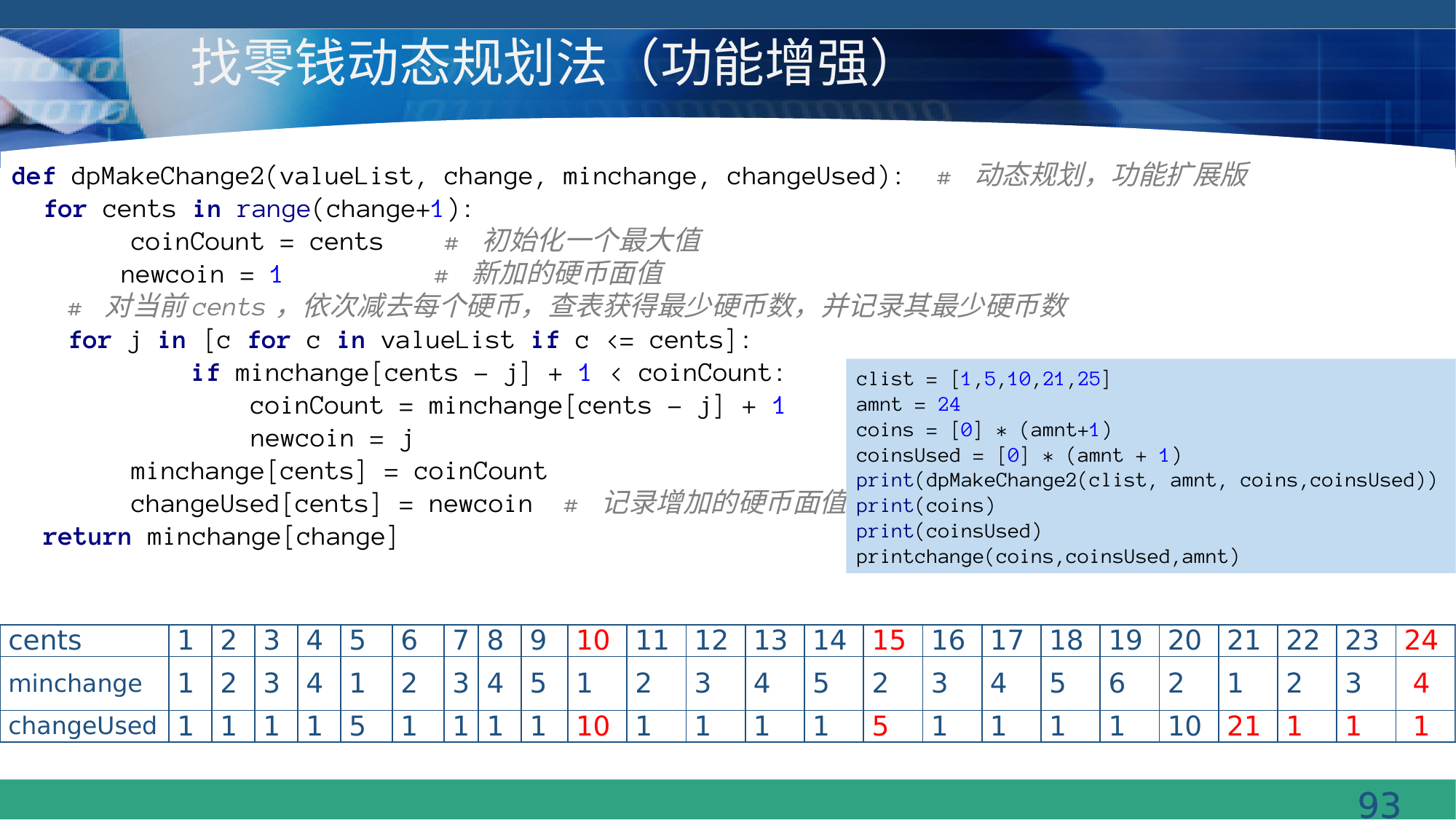

# 找零钱动态规划法（功能增强）
def dpMakeChange2(valueList, change, minchange, changeUsed):  # 动态规划，功能扩展版
    for cents in range(change+1):
        coinCount = cents    # 初始化一个最大值
        	newcoin = 1          # 新加的硬币面值
        # 对当前cents，依次减去每个硬币，查表获得最少硬币数，并记录其最少硬币数
        for j in [c for c in valueList if c <= cents]:
            if minchange[cents - j] + 1 < coinCount:
                coinCount = minchange[cents - j] + 1
                newcoin = j
        minchange[cents] = coinCount
        changeUsed[cents] = newcoin  # 记录增加的硬币面值
    return minchange[change]
clist = [1,5,10,21,25]
amnt = 24
coins = [0] * (amnt+1)
coinsUsed = [0] * (amnt + 1)
print(dpMakeChange2(clist, amnt, coins,coinsUsed))
print(coins)
print(coinsUsed)
printchange(coins,coinsUsed,amnt)
| cents | 1 | 2 | 3 | 4 | 5 | 6 | 7 | 8 | 9 | 10 | 11 | 12 | 13 | 14 | 15 | 16 | 17 | 18 | 19 | 20 | 21 | 22 | 23 | 24 |
| --- | --- | --- | --- | --- | --- | --- | --- | --- | --- | --- | --- | --- | --- | --- | --- | --- | --- | --- | --- | --- | --- | --- | --- | --- |
| minchange | 1 | 2 | 3 | 4 | 1 | 2 | 3 | 4 | 5 | 1 | 2 | 3 | 4 | 5 | 2 | 3 | 4 | 5 | 6 | 2 | 1 | 2 | 3 | 4 |
| changeUsed | 1 | 1 | 1 | 1 | 5 | 1 | 1 | 1 | 1 | 10 | 1 | 1 | 1 | 1 | 5 | 1 | 1 | 1 | 1 | 10 | 21 | 1 | 1 | 1 |